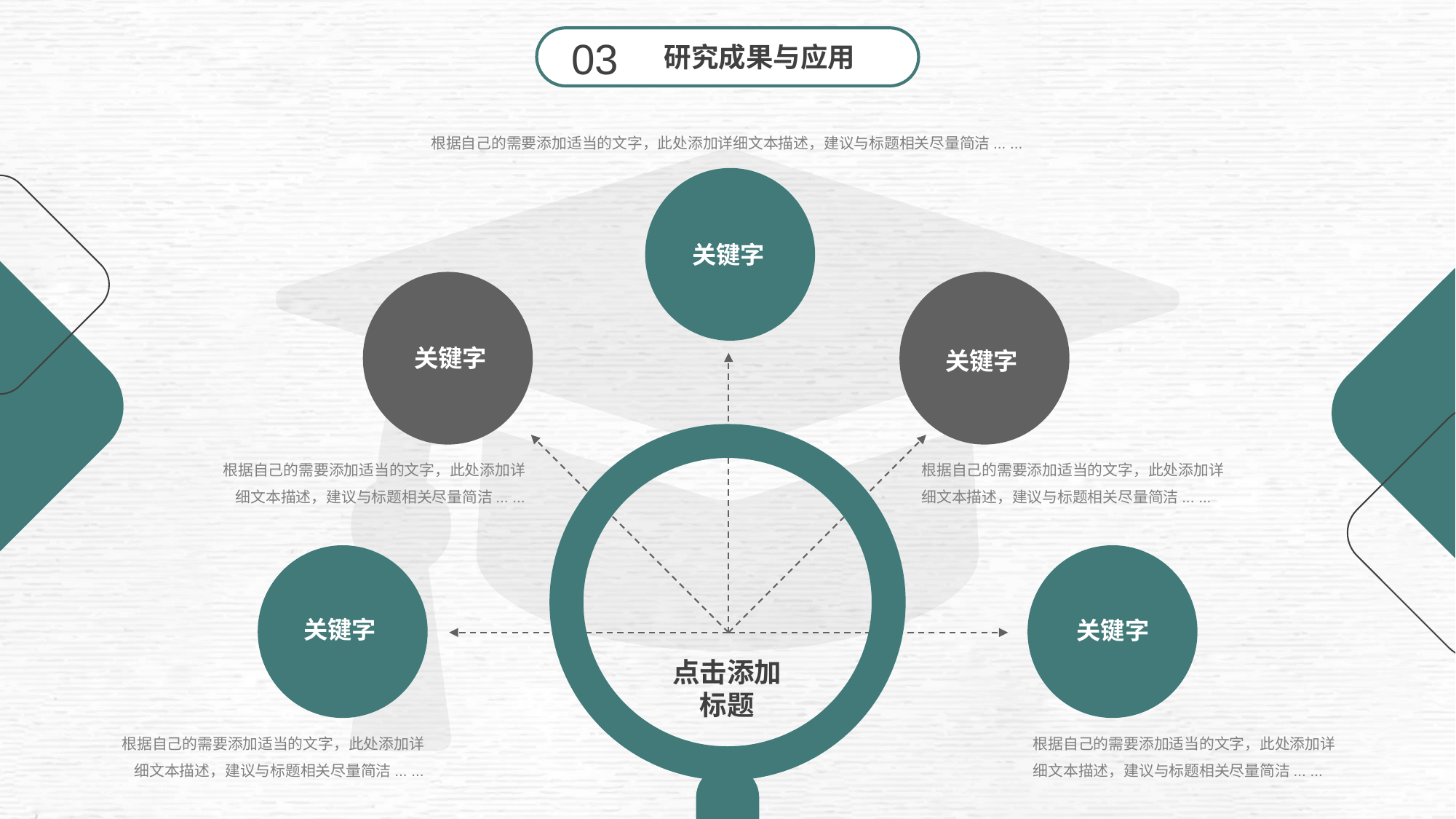

03

研究成果与应用
根据自己的需要添加适当的文字，此处添加详细文本描述，建议与标题相关尽量简洁... ...
My University

关键字

关键字
关键字

根据自己的需要添加适当的文字，此处添加详细文本描述，建议与标题相关尽量简洁... ...
根据自己的需要添加适当的文字，此处添加详细文本描述，建议与标题相关尽量简洁... ...

关键字
关键字
点击添加
标题
根据自己的需要添加适当的文字，此处添加详细文本描述，建议与标题相关尽量简洁... ...
根据自己的需要添加适当的文字，此处添加详细文本描述，建议与标题相关尽量简洁... ...